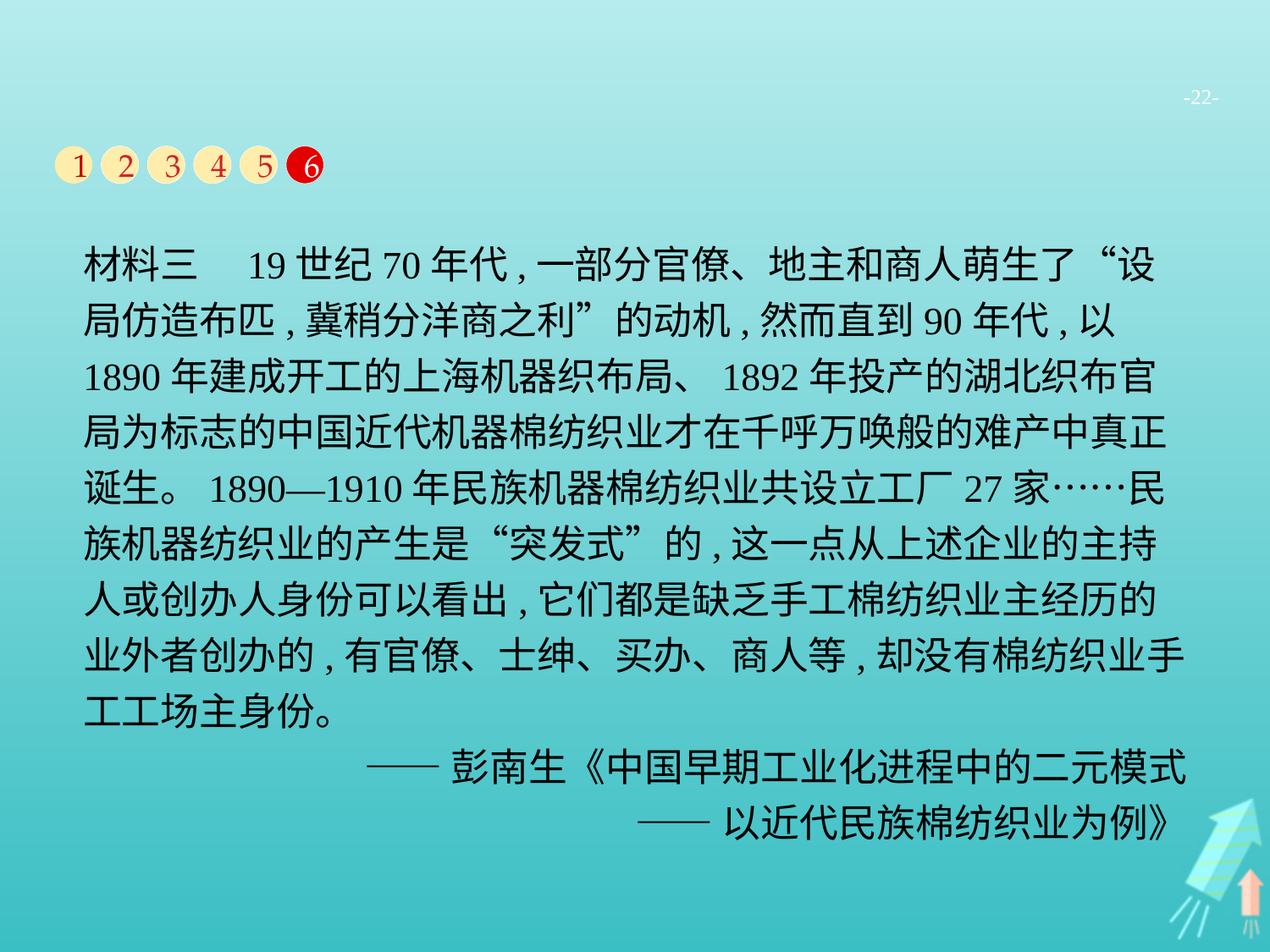

-22-
1
2
3
4
5
6
材料三　19世纪70年代,一部分官僚、地主和商人萌生了“设局仿造布匹,冀稍分洋商之利”的动机,然而直到90年代,以1890年建成开工的上海机器织布局、1892年投产的湖北织布官局为标志的中国近代机器棉纺织业才在千呼万唤般的难产中真正诞生。1890—1910年民族机器棉纺织业共设立工厂27家……民族机器纺织业的产生是“突发式”的,这一点从上述企业的主持人或创办人身份可以看出,它们都是缺乏手工棉纺织业主经历的业外者创办的,有官僚、士绅、买办、商人等,却没有棉纺织业手工工场主身份。
——彭南生《中国早期工业化进程中的二元模式
——以近代民族棉纺织业为例》